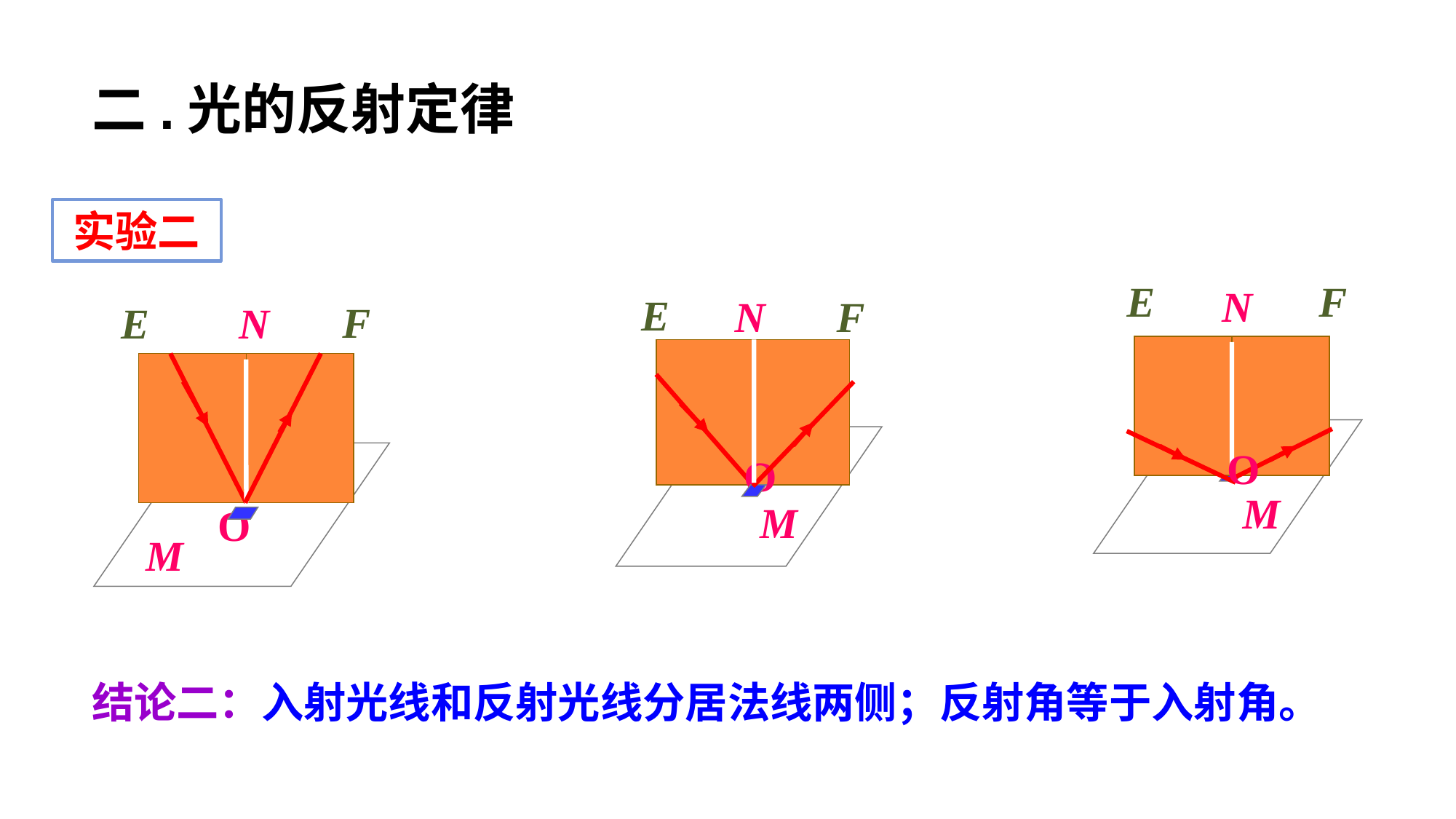

二.光的反射定律
实验二
E
F
N

O

M

E
N
F

O
M

F
E
N

O
M

结论二：入射光线和反射光线分居法线两侧；反射角等于入射角。